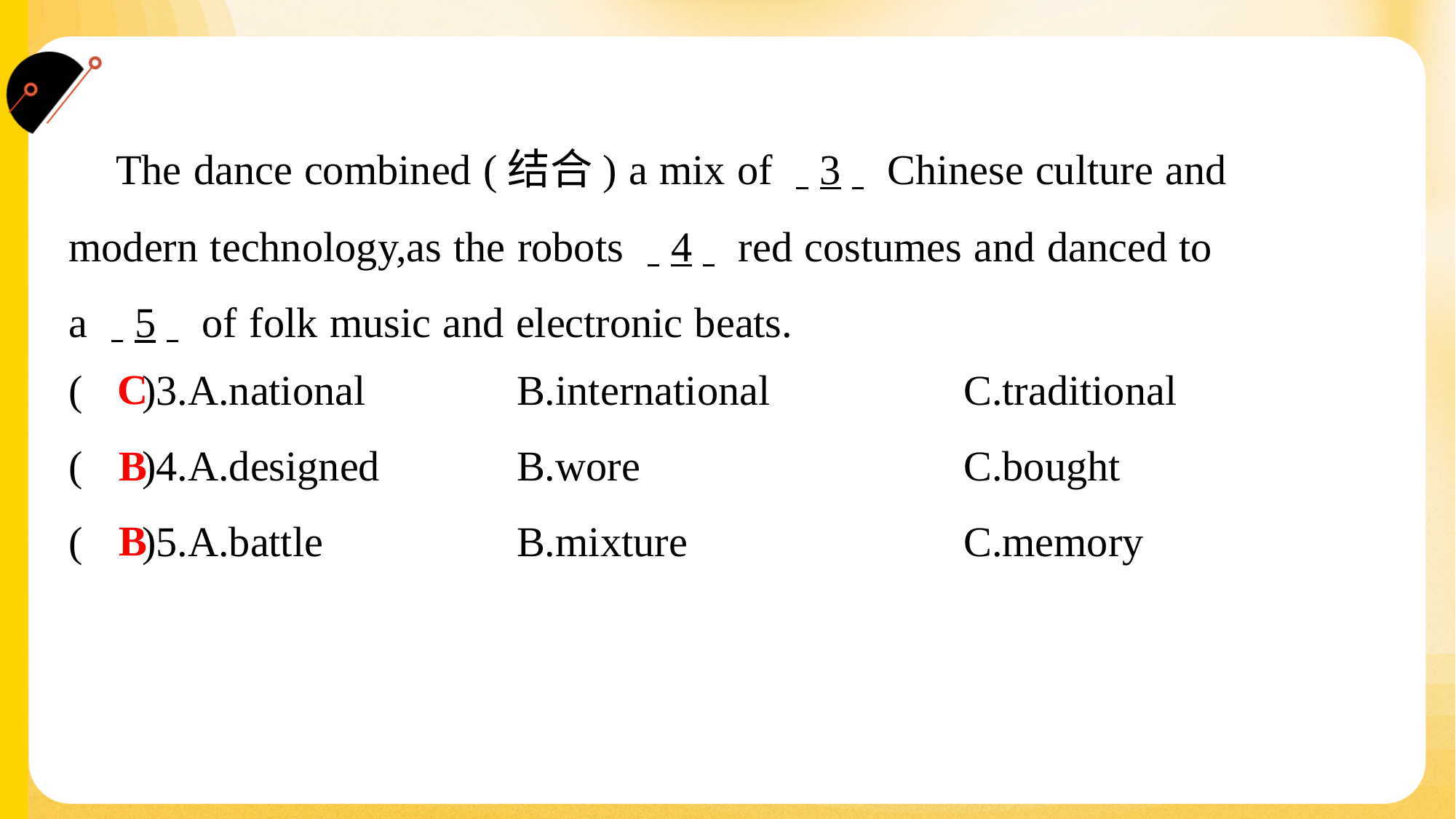

The dance combined (结合) a mix of . .3. . Chinese culture and
modern technology,as the robots . .4. . red costumes and danced to
a . .5. . of folk music and electronic beats.#3
C
(     )3.A.national	B.international	C.traditional
B
(     )4.A.designed	B.wore	C.bought
B
(     )5.A.battle	B.mixture	C.memory